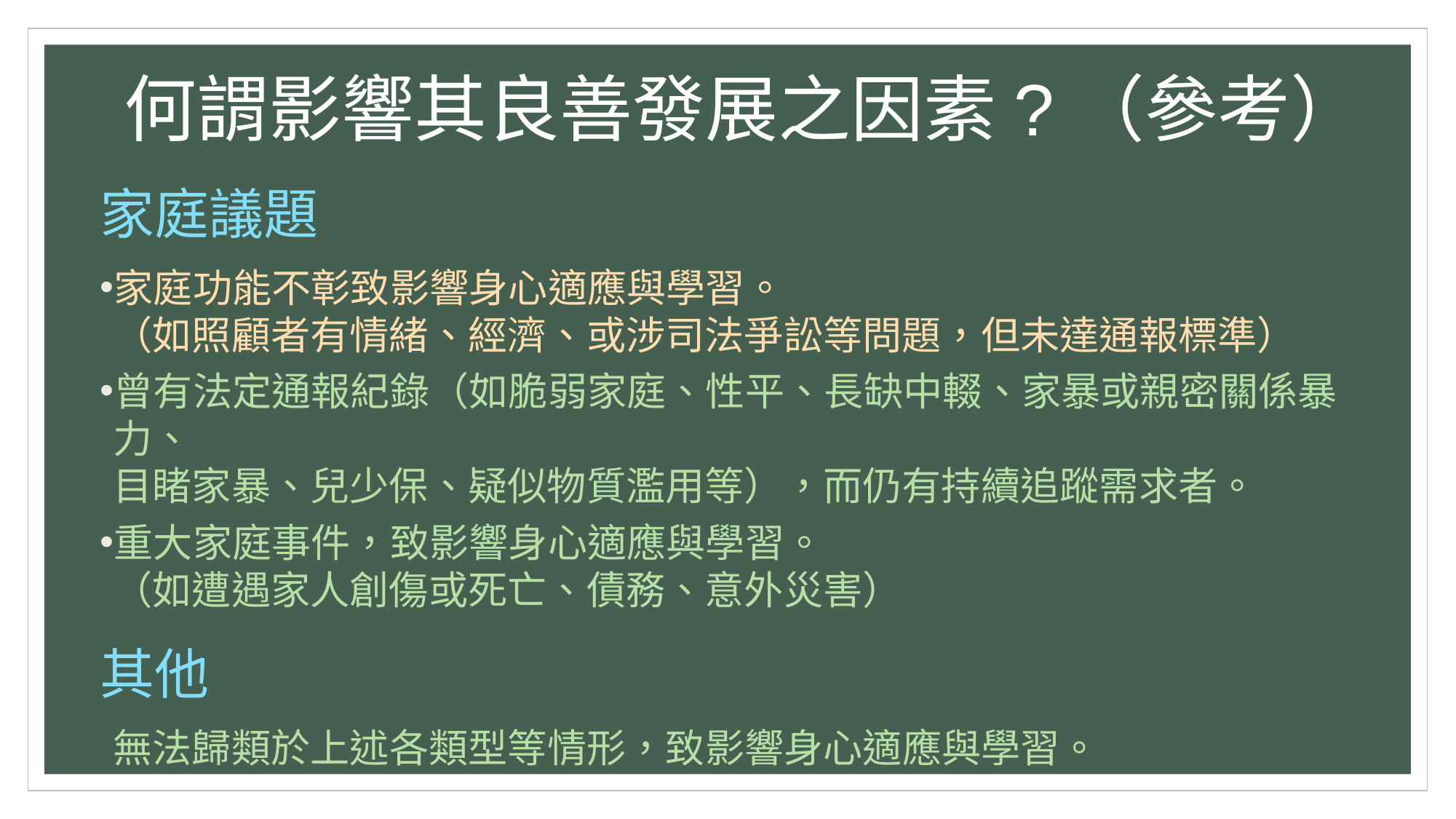

# 何謂影響其良善發展之因素?（參考）
家庭議題
家庭功能不彰致影響身心適應與學習。
（如照顧者有情緒、經濟、或涉司法爭訟等問題，但未達通報標準）
曾有法定通報紀錄（如脆弱家庭、性平、長缺中輟、家暴或親密關係暴力、
目睹家暴、兒少保、疑似物質濫用等），而仍有持續追蹤需求者。
重大家庭事件，致影響身心適應與學習。
（如遭遇家人創傷或死亡、債務、意外災害）
其他
無法歸類於上述各類型等情形，致影響身心適應與學習。